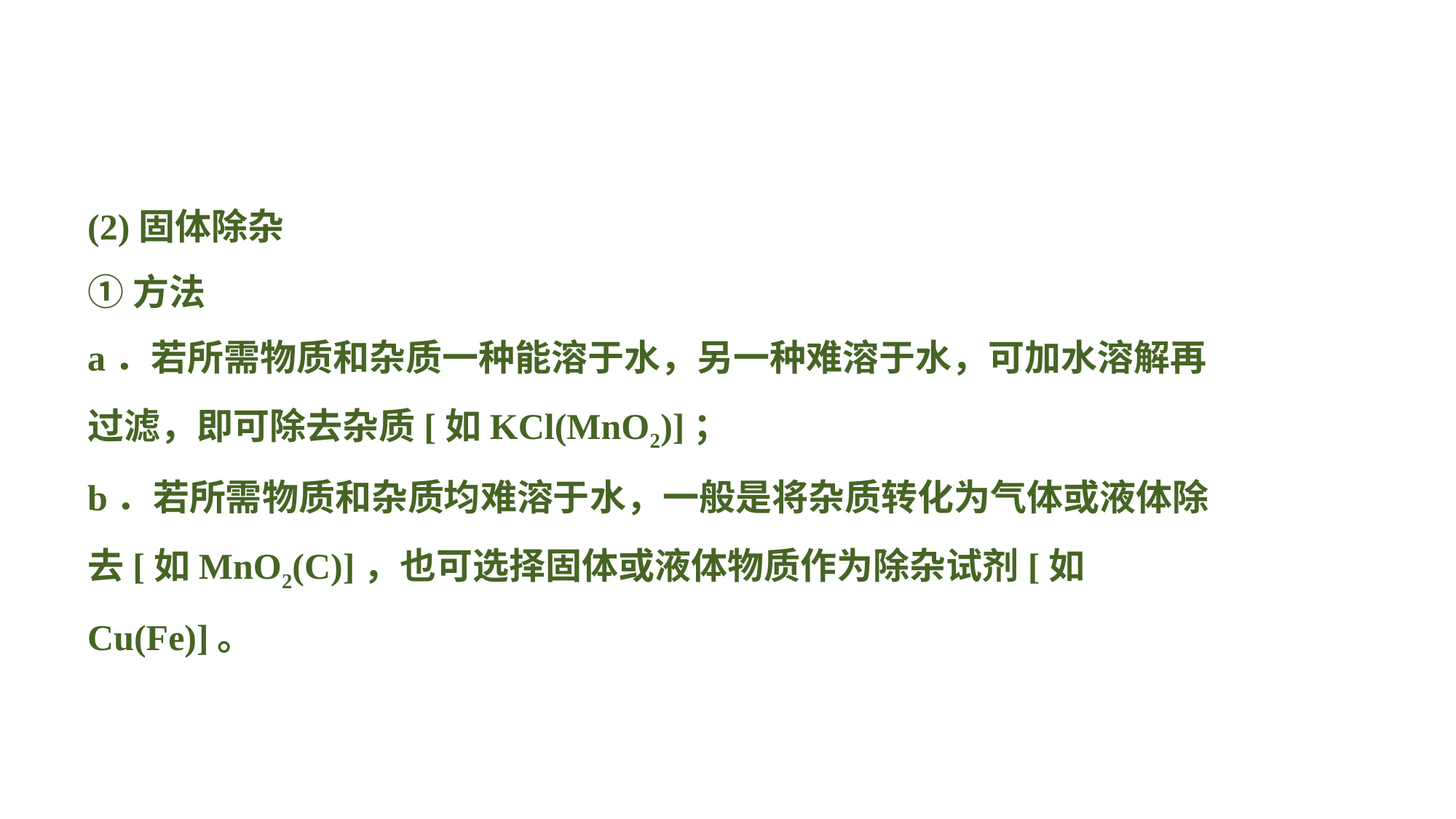

(2)固体除杂
①方法
a．若所需物质和杂质一种能溶于水，另一种难溶于水，可加水溶解再过滤，即可除去杂质[如KCl(MnO2)]；
b．若所需物质和杂质均难溶于水，一般是将杂质转化为气体或液体除去[如MnO2(C)]，也可选择固体或液体物质作为除杂试剂[如Cu(Fe)]。